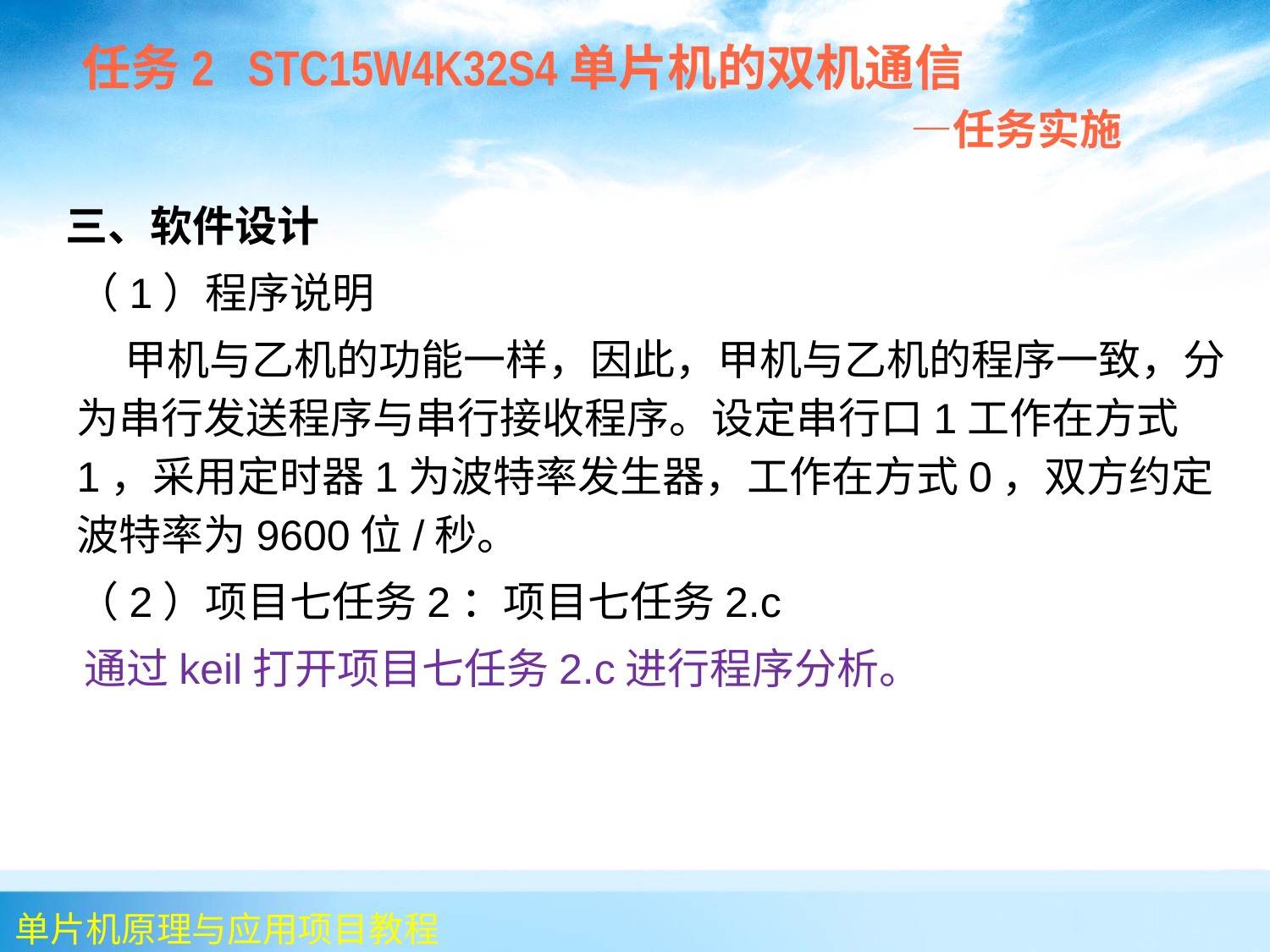

任务2   STC15W4K32S4单片机的双机通信
                                                                              —任务实施
  三、软件设计
	（1）程序说明
	    甲机与乙机的功能一样，因此，甲机与乙机的程序一致，分为串行发送程序与串行接收程序。设定串行口1工作在方式1，采用定时器1为波特率发生器，工作在方式0，双方约定波特率为9600位/秒。
	（2）项目七任务2：项目七任务2.c
    通过keil打开项目七任务2.c进行程序分析。